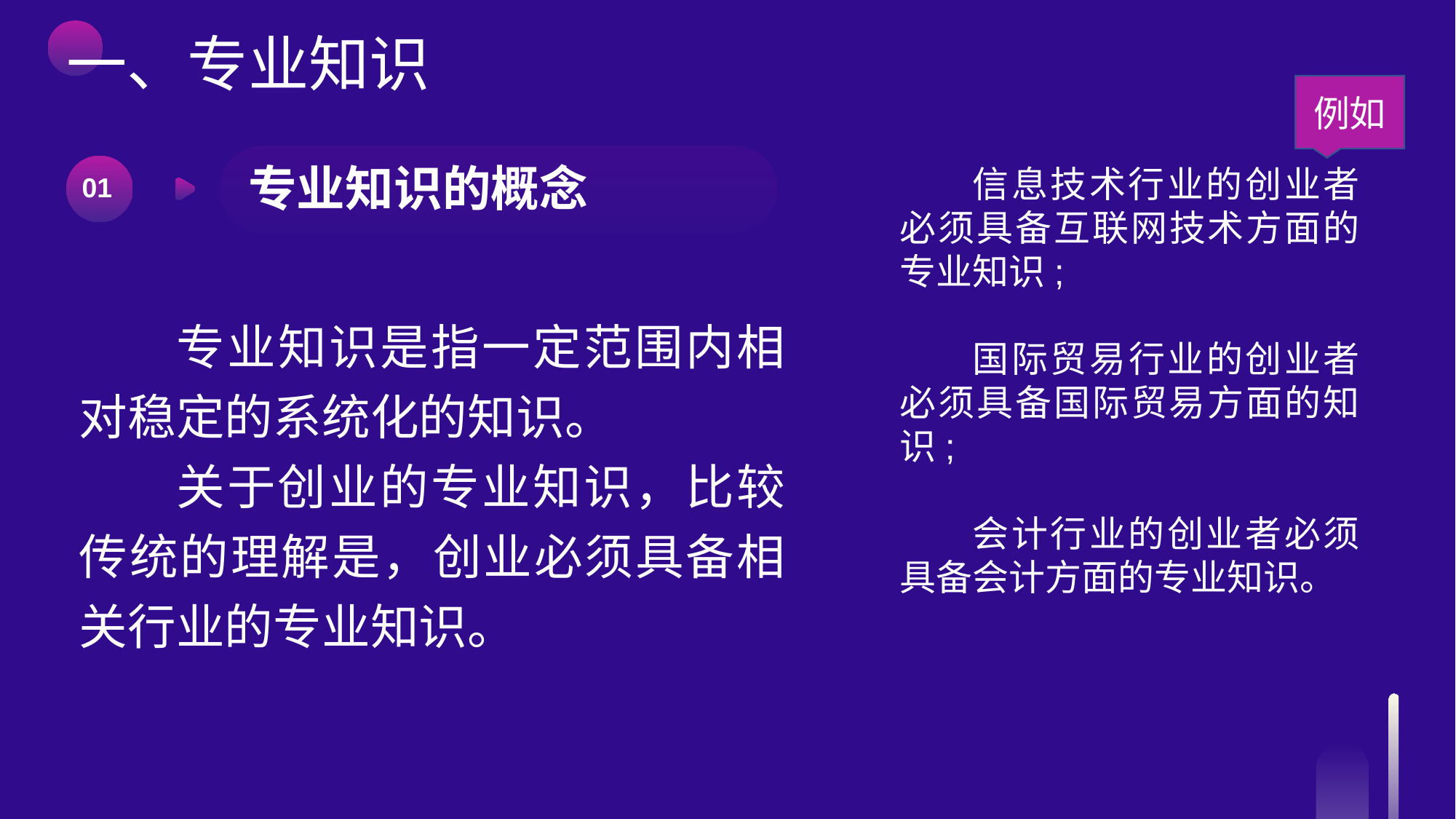

一、专业知识

例如

专业知识的概念

信息技术行业的创业者必须具备互联网技术方面的专业知识;

国际贸易行业的创业者必须具备国际贸易方面的知识;

会计行业的创业者必须具备会计方面的专业知识。

01

专业知识是指一定范围内相对稳定的系统化的知识。
关于创业的专业知识，比较传统的理解是，创业必须具备相关行业的专业知识。